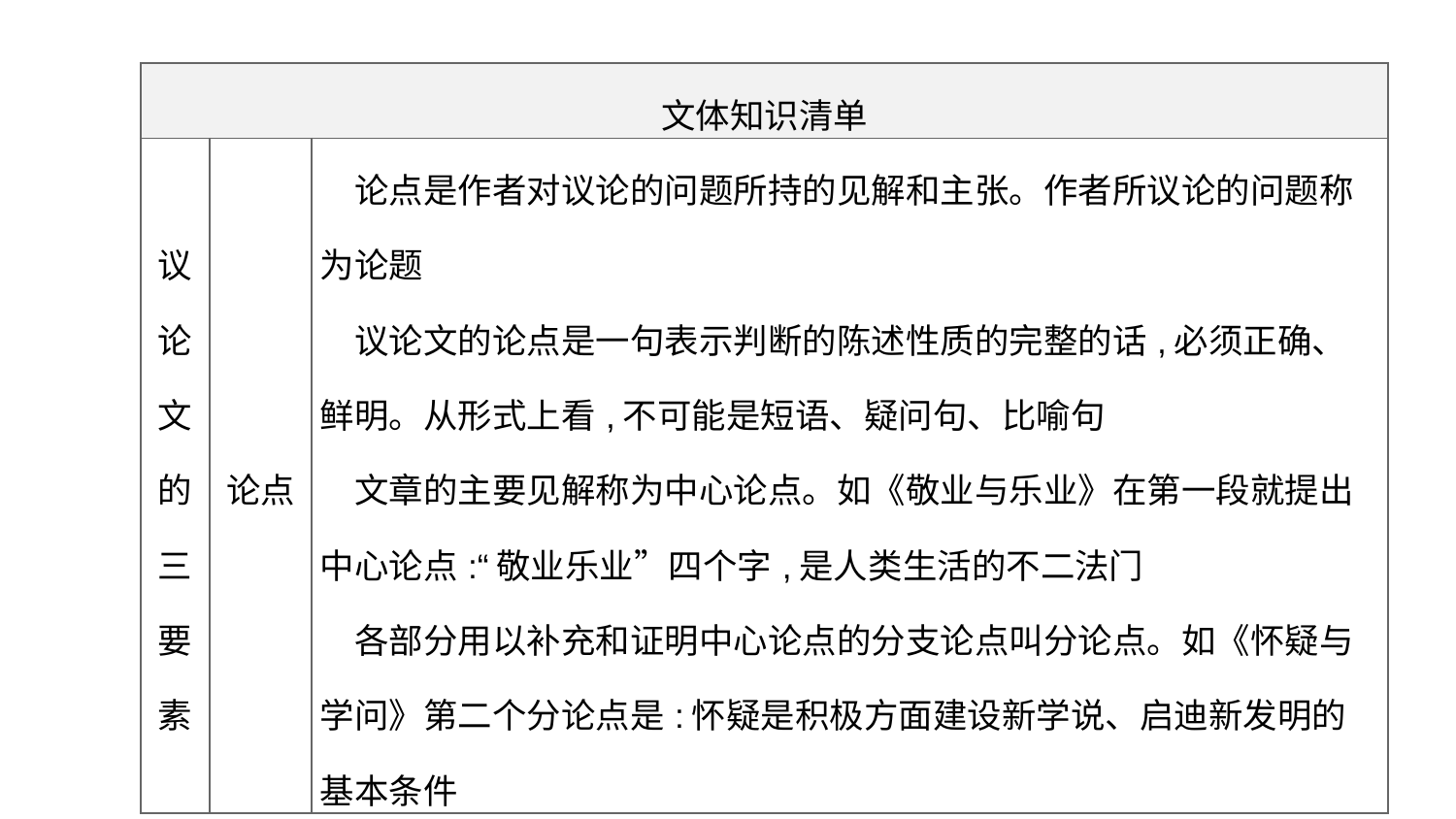

| 文体知识清单 |  |  |
| --- | --- | --- |
| 议 论 文 的 三 要 素 | 论点 | 论点是作者对议论的问题所持的见解和主张。作者所议论的问题称为论题 　议论文的论点是一句表示判断的陈述性质的完整的话,必须正确、鲜明。从形式上看,不可能是短语、疑问句、比喻句 　文章的主要见解称为中心论点。如《敬业与乐业》在第一段就提出中心论点:“敬业乐业”四个字,是人类生活的不二法门 　各部分用以补充和证明中心论点的分支论点叫分论点。如《怀疑与学问》第二个分论点是:怀疑是积极方面建设新学说、启迪新发明的基本条件 |